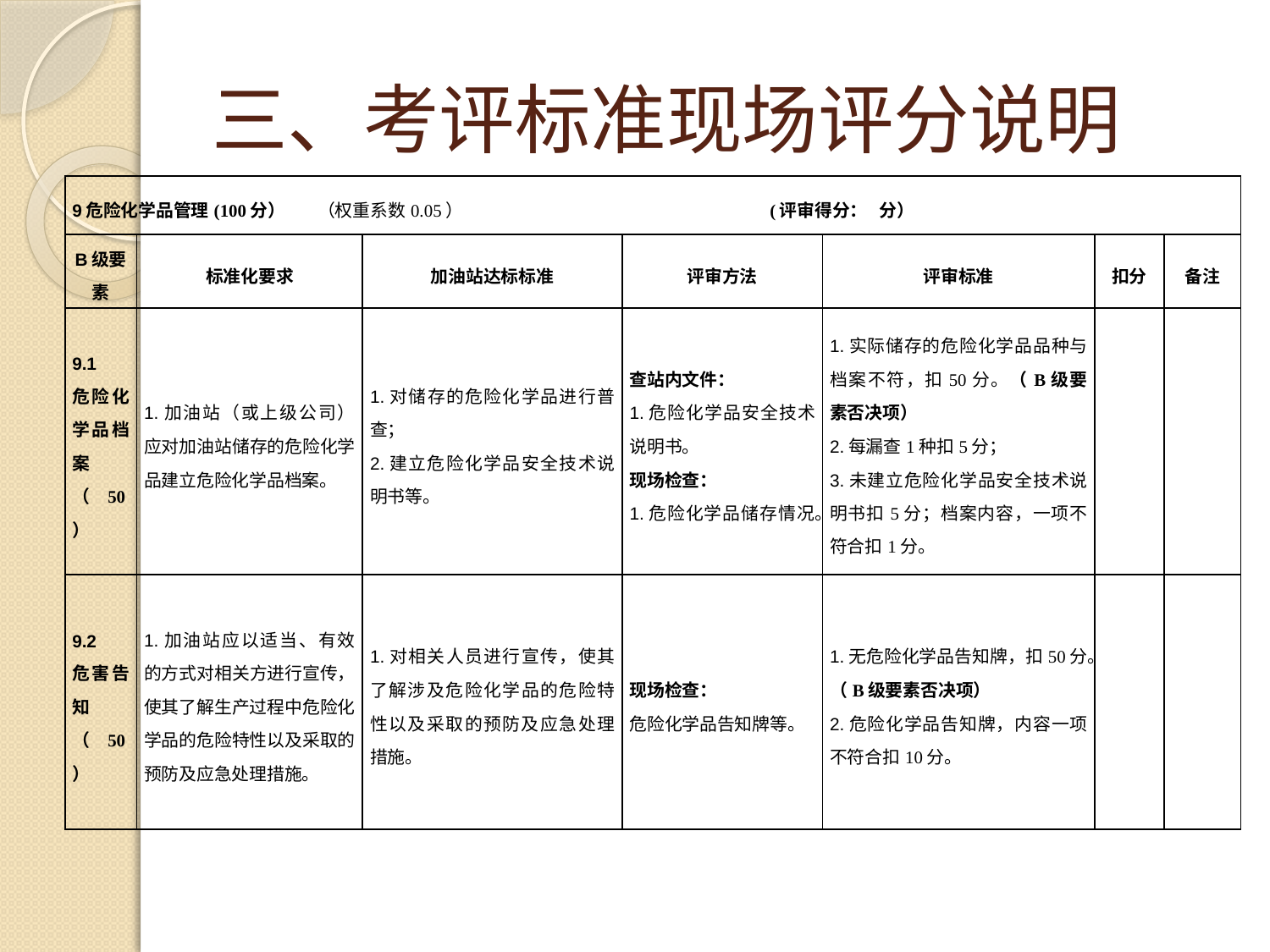

# 三、考评标准现场评分说明
| 9危险化学品管理(100分） （权重系数0.05） (评审得分： 分） |  |  |  |  |  |  |
| --- | --- | --- | --- | --- | --- | --- |
| B级要素 | 标准化要求 | 加油站达标标准 | 评审方法 | 评审标准 | 扣分 | 备注 |
| 9.1 危险化学品档案（50） | 1.加油站（或上级公司）应对加油站储存的危险化学品建立危险化学品档案。 | 1.对储存的危险化学品进行普查； 2.建立危险化学品安全技术说明书等。 | 查站内文件： 1.危险化学品安全技术说明书。 现场检查： 1.危险化学品储存情况。 | 1.实际储存的危险化学品品种与档案不符，扣50分。（B级要素否决项） 2.每漏查1种扣5分； 3.未建立危险化学品安全技术说明书扣5分；档案内容，一项不符合扣1分。 |  |  |
| 9.2 危害告知 （50） | 1.加油站应以适当、有效的方式对相关方进行宣传，使其了解生产过程中危险化学品的危险特性以及采取的预防及应急处理措施。 | 1.对相关人员进行宣传，使其了解涉及危险化学品的危险特性以及采取的预防及应急处理措施。 | 现场检查： 危险化学品告知牌等。 | 1.无危险化学品告知牌，扣50分。（B级要素否决项） 2.危险化学品告知牌，内容一项不符合扣10分。 |  |  |